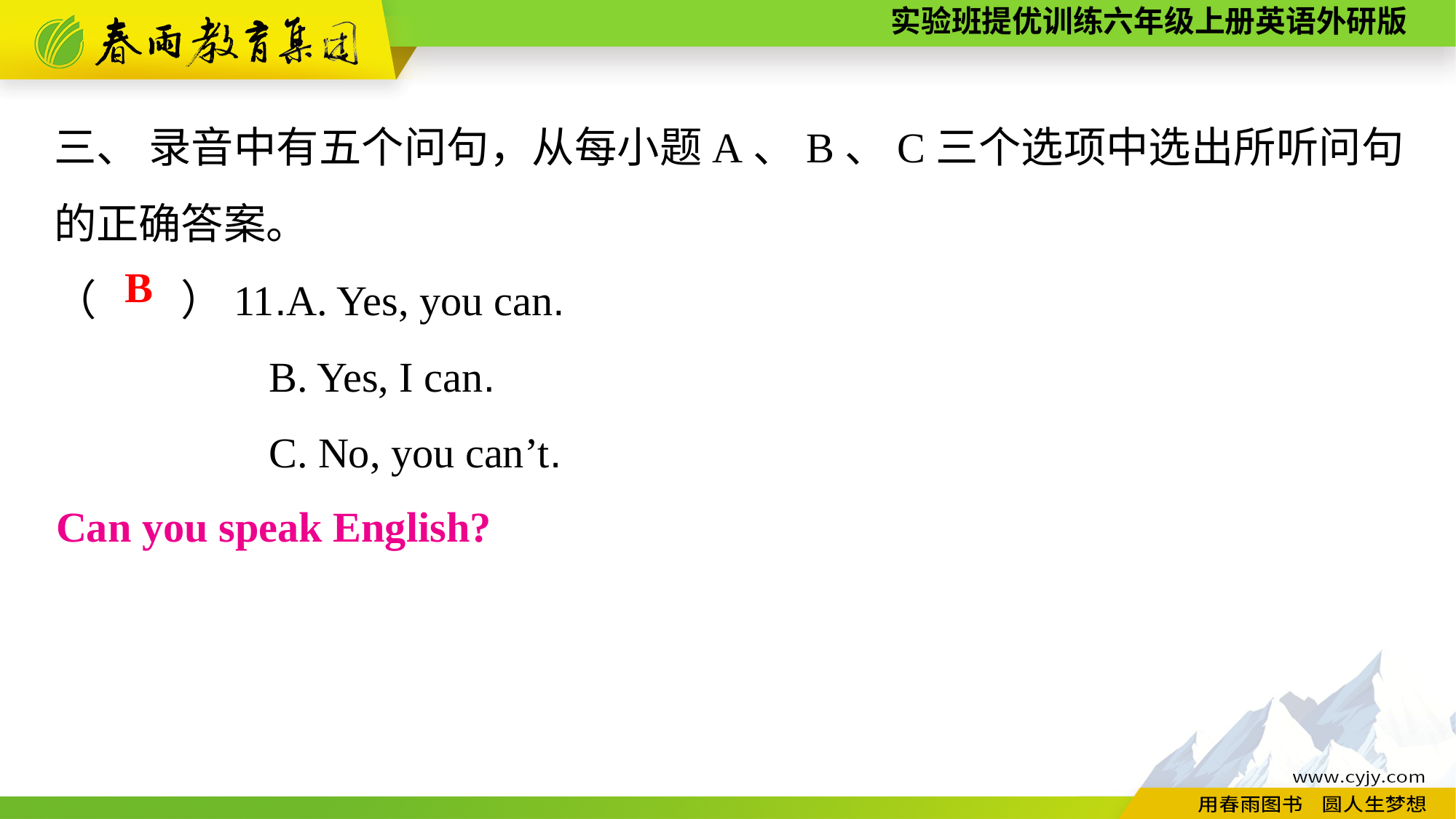

三、 录音中有五个问句，从每小题A、B、C三个选项中选出所听问句的正确答案。
（　　）11.A. Yes, you can.
B. Yes, I can.
C. No, you can’t.
B
Can you speak English?